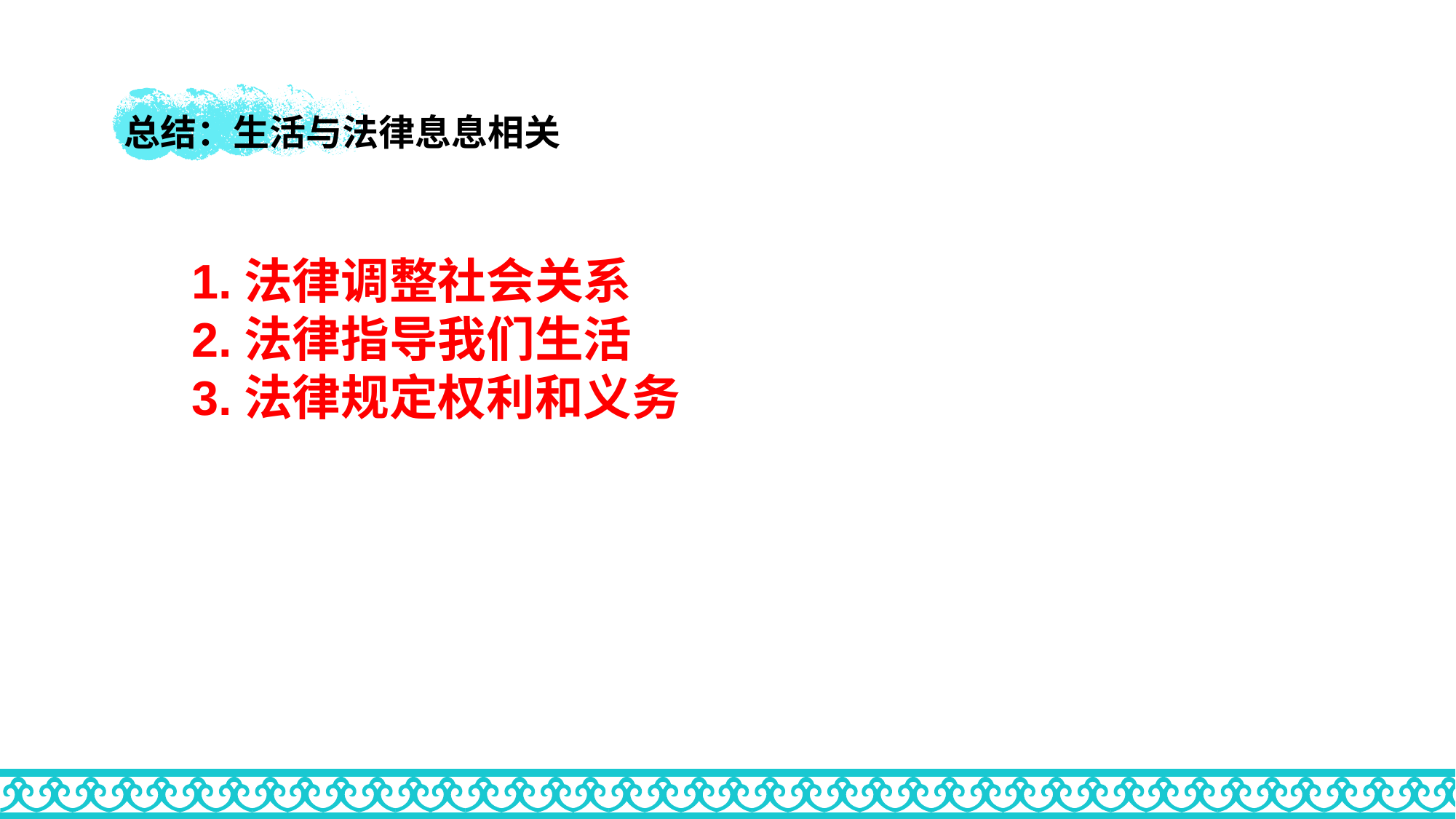

# 总结：生活与法律息息相关
1.法律调整社会关系
2.法律指导我们生活
3.法律规定权利和义务